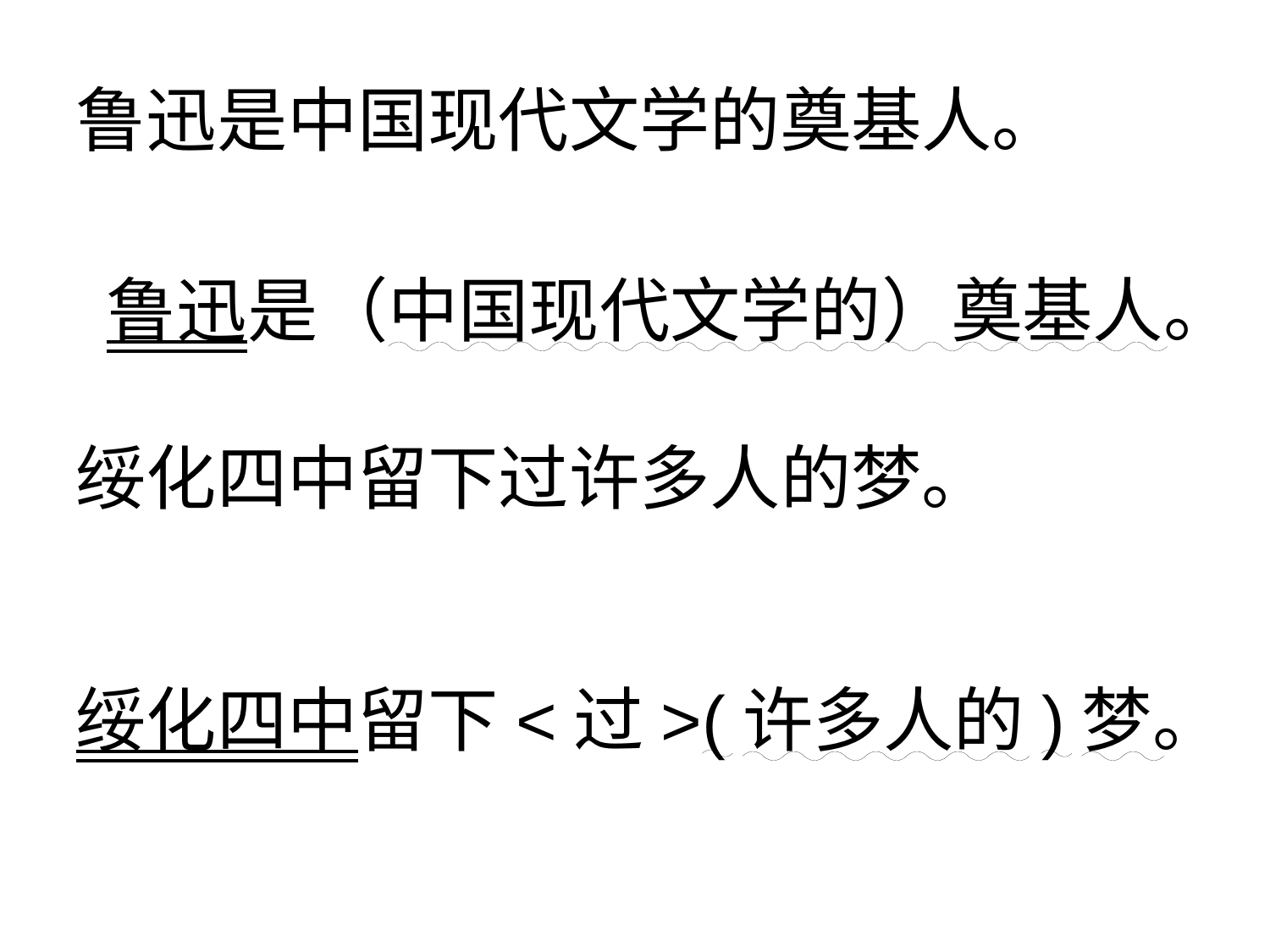

# 鲁迅是中国现代文学的奠基人。
鲁迅是（中国现代文学的）奠基人。
绥化四中留下过许多人的梦。
绥化四中留下<过>(许多人的)梦。